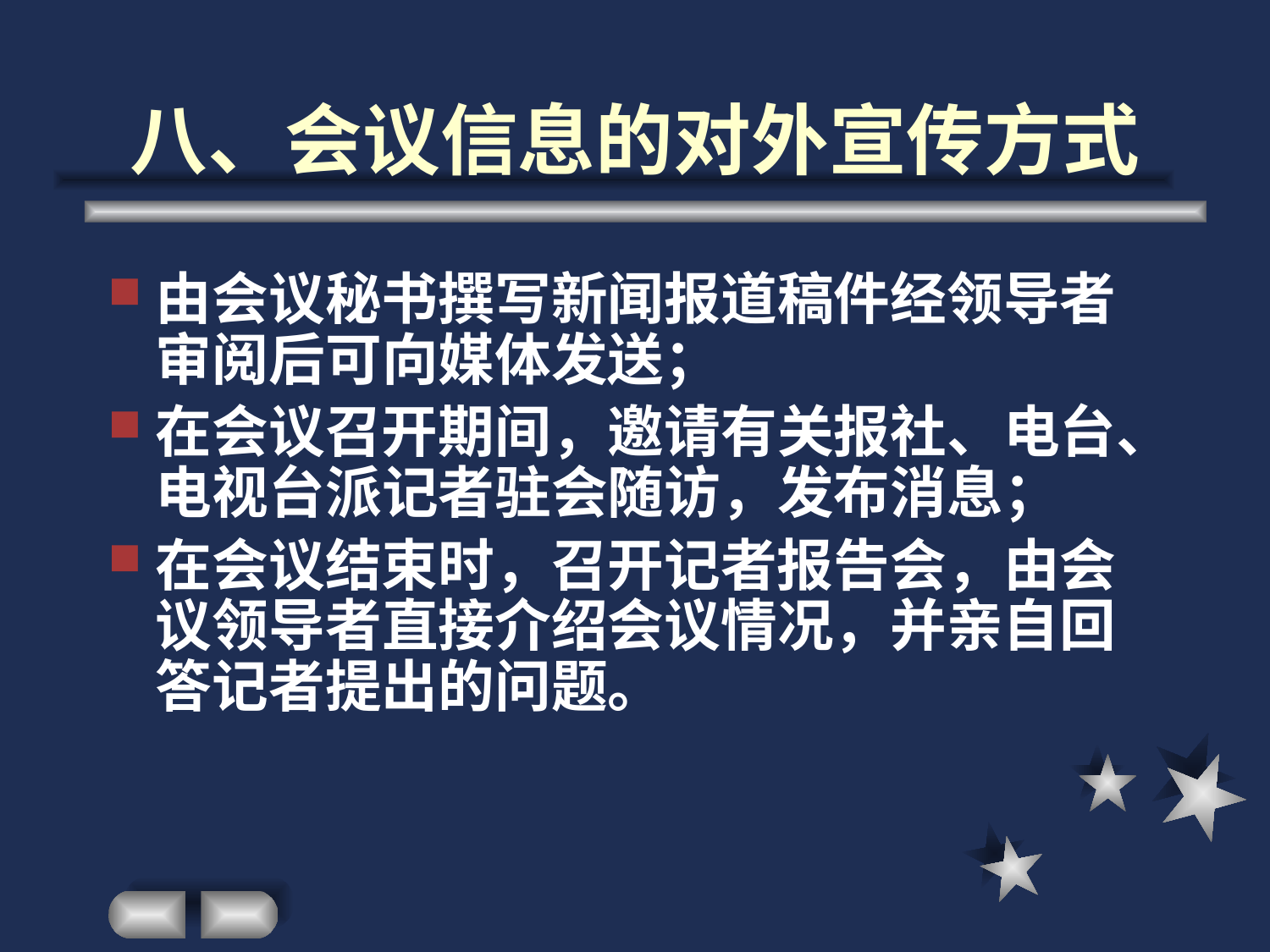

# 八、会议信息的对外宣传方式
由会议秘书撰写新闻报道稿件经领导者审阅后可向媒体发送；
在会议召开期间，邀请有关报社、电台、电视台派记者驻会随访，发布消息；
在会议结束时，召开记者报告会，由会议领导者直接介绍会议情况，并亲自回答记者提出的问题。